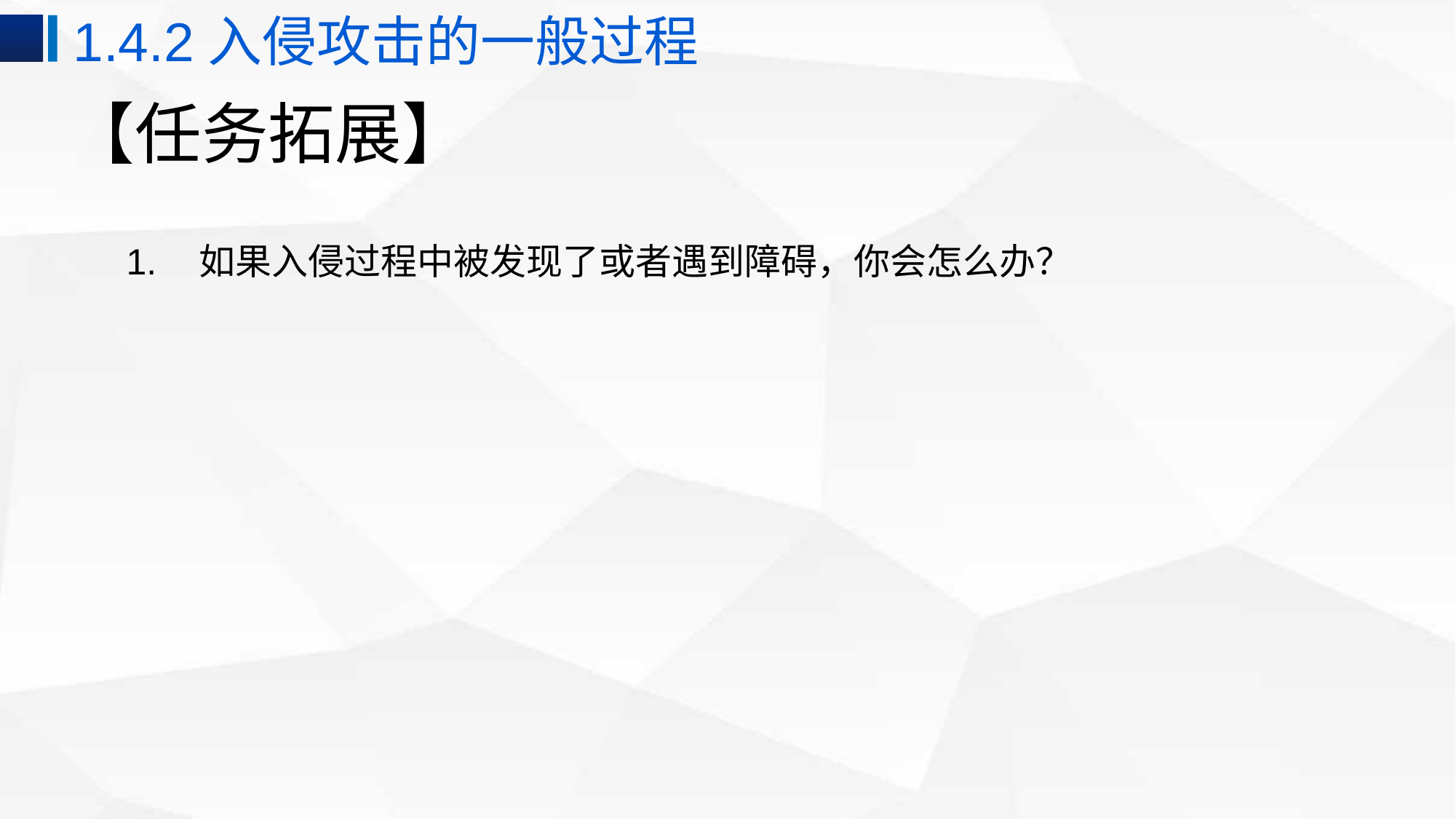

1.4.2入侵攻击的一般过程

# 【任务拓展】
如果入侵过程中被发现了或者遇到障碍，你会怎么办？